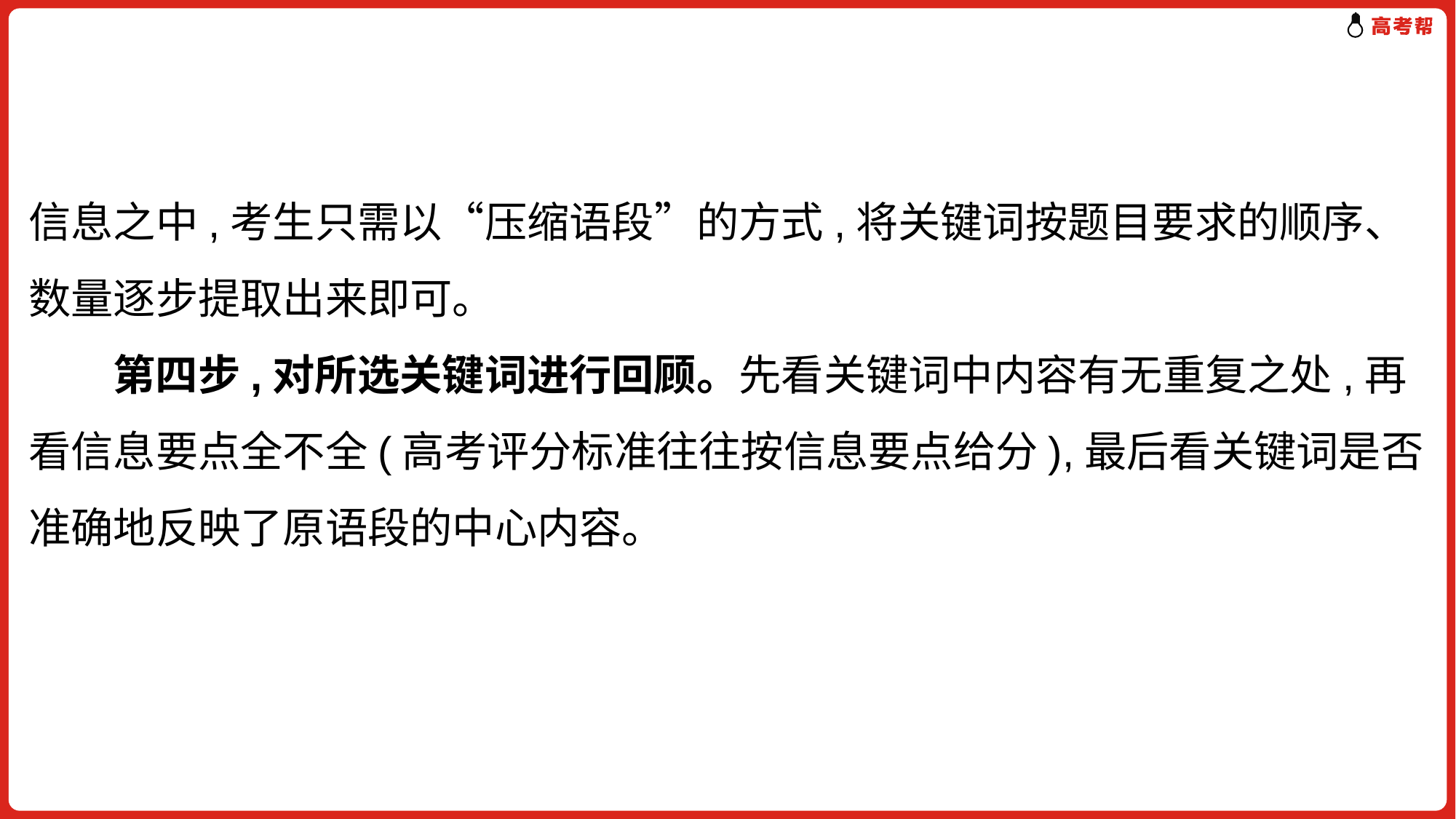

信息之中,考生只需以“压缩语段”的方式,将关键词按题目要求的顺序、数量逐步提取出来即可。
　　第四步,对所选关键词进行回顾。先看关键词中内容有无重复之处,再看信息要点全不全(高考评分标准往往按信息要点给分),最后看关键词是否准确地反映了原语段的中心内容。